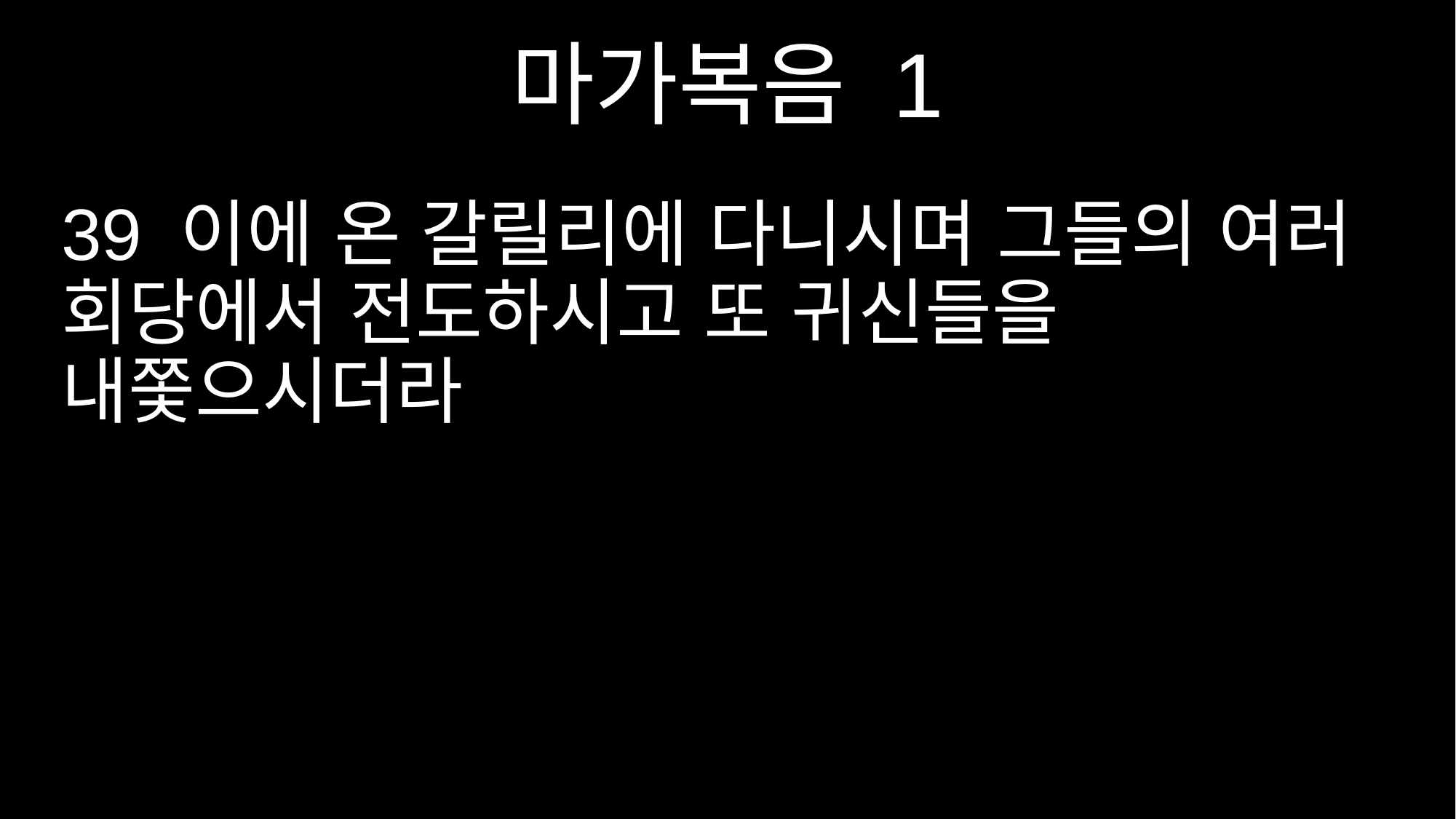

마가복음 1
39 이에 온 갈릴리에 다니시며 그들의 여러 회당에서 전도하시고 또 귀신들을 내쫓으시더라